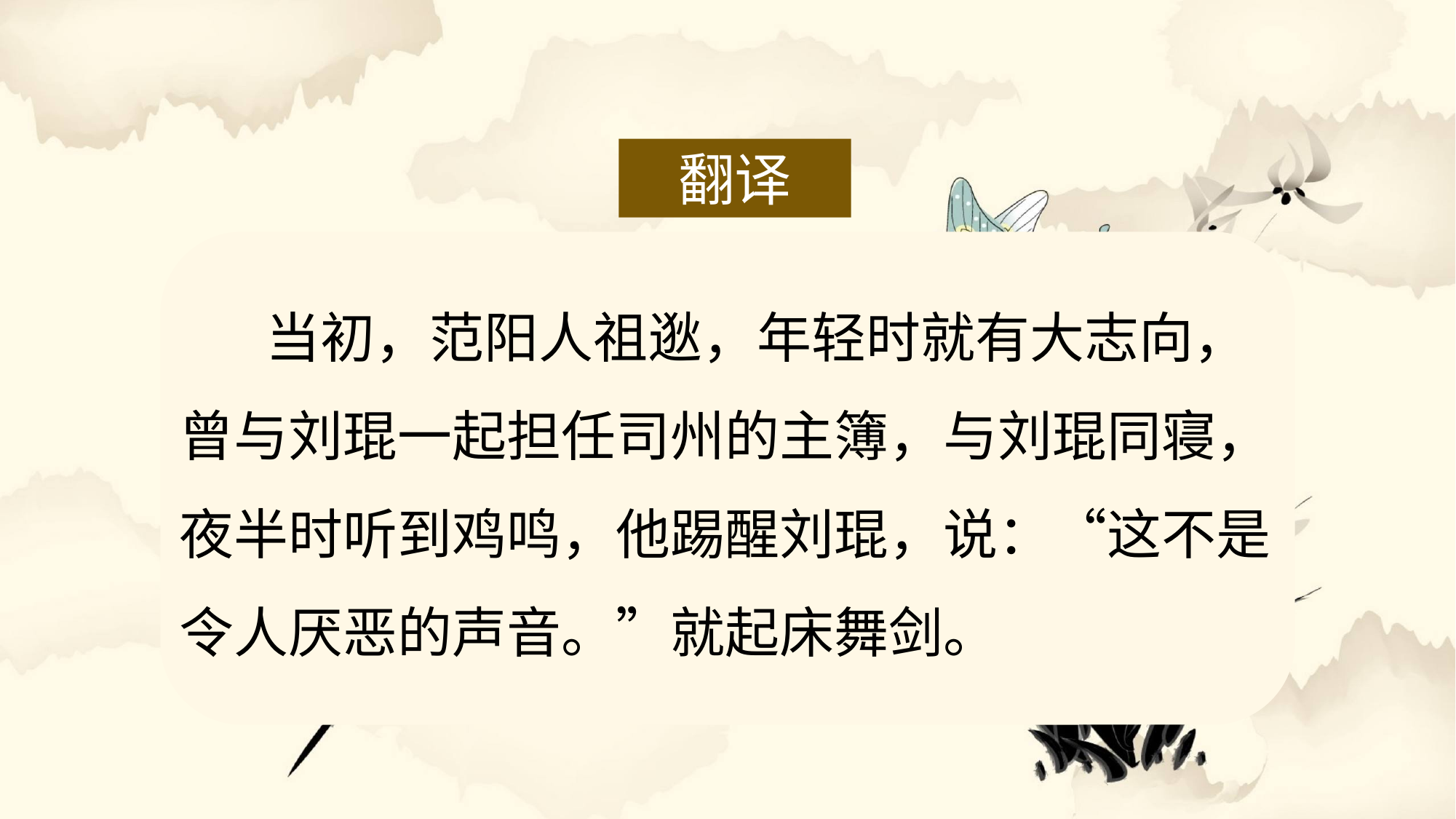

翻译

      当初，范阳人祖逖，年轻时就有大志向，曾与刘琨一起担任司州的主簿，与刘琨同寝，夜半时听到鸡鸣，他踢醒刘琨，说：“这不是令人厌恶的声音。”就起床舞剑。